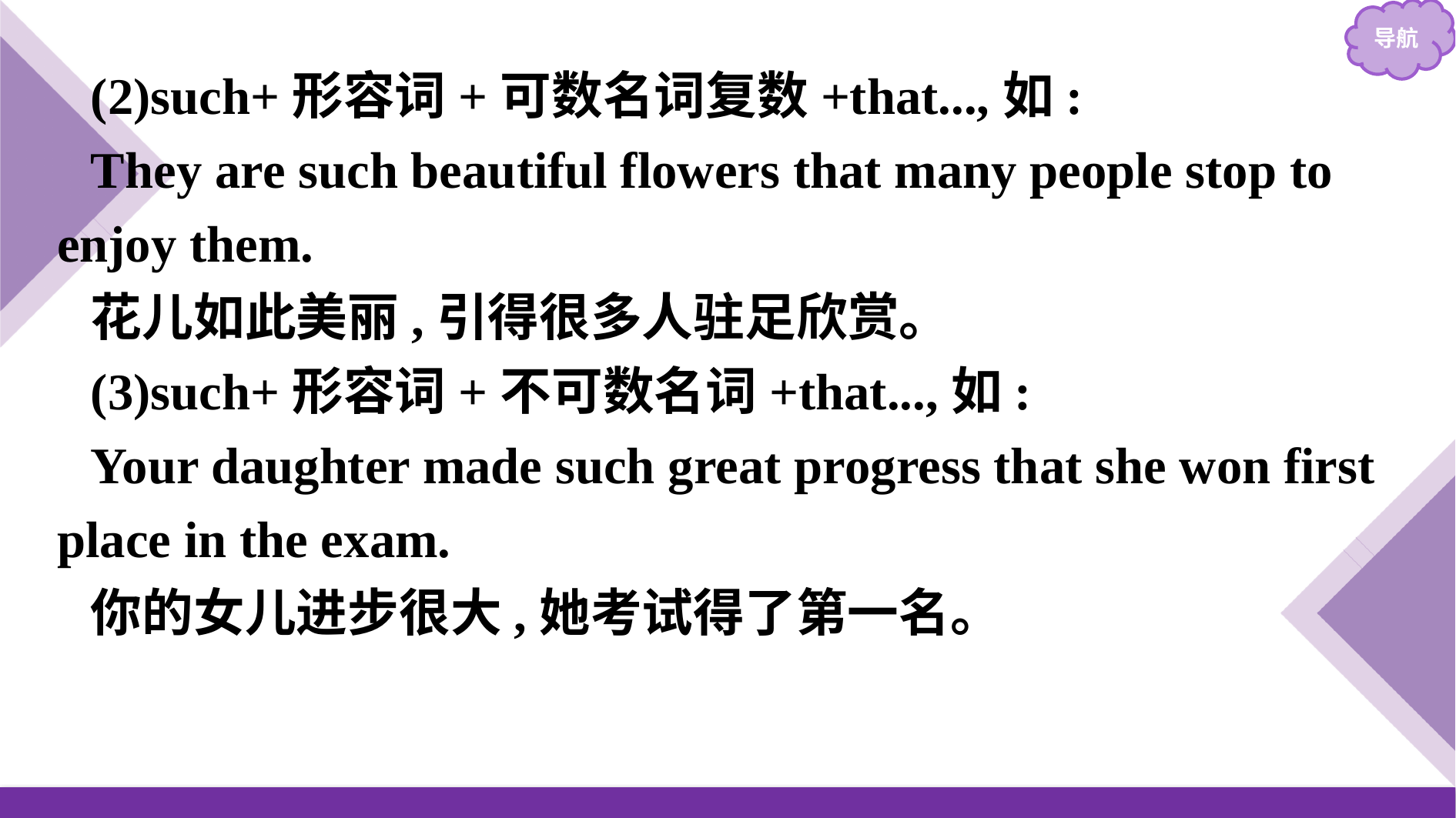

(2)such+形容词+可数名词复数+that...,如:
They are such beautiful flowers that many people stop to enjoy them.
花儿如此美丽,引得很多人驻足欣赏。
(3)such+形容词+不可数名词+that...,如:
Your daughter made such great progress that she won first place in the exam.
你的女儿进步很大,她考试得了第一名。